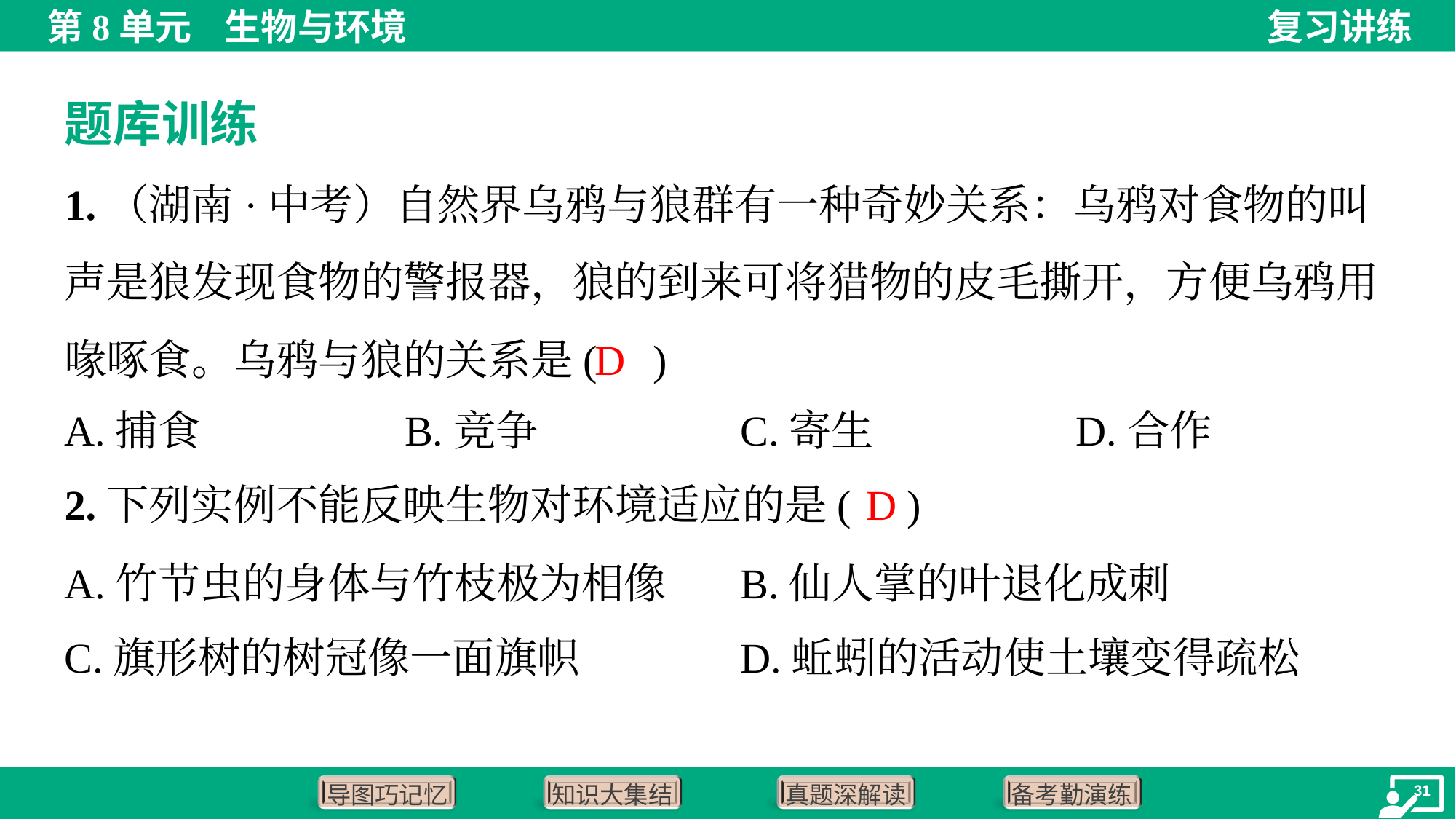

题库训练
1.（湖南·中考）自然界乌鸦与狼群有一种奇妙关系：乌鸦对食物的叫声是狼发现食物的警报器，狼的到来可将猎物的皮毛撕开，方便乌鸦用喙啄食。乌鸦与狼的关系是(     )
D
A.捕食	B.竞争	C.寄生	D.合作
D
2.下列实例不能反映生物对环境适应的是(     )
A.竹节虫的身体与竹枝极为相像	B.仙人掌的叶退化成刺
C.旗形树的树冠像一面旗帜	D.蚯蚓的活动使土壤变得疏松